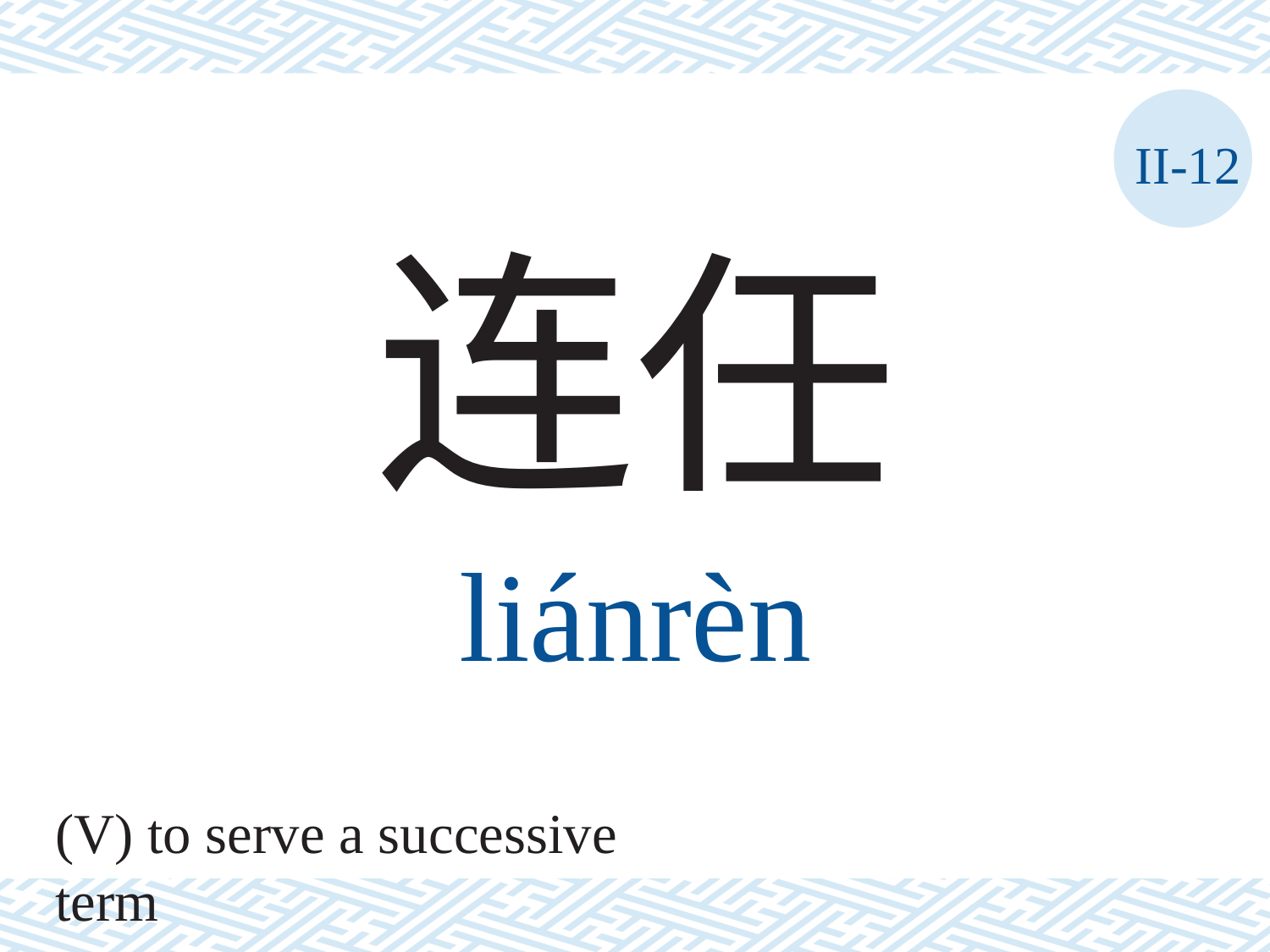

II-12
连任
liánrèn
(V) to serve a successive term